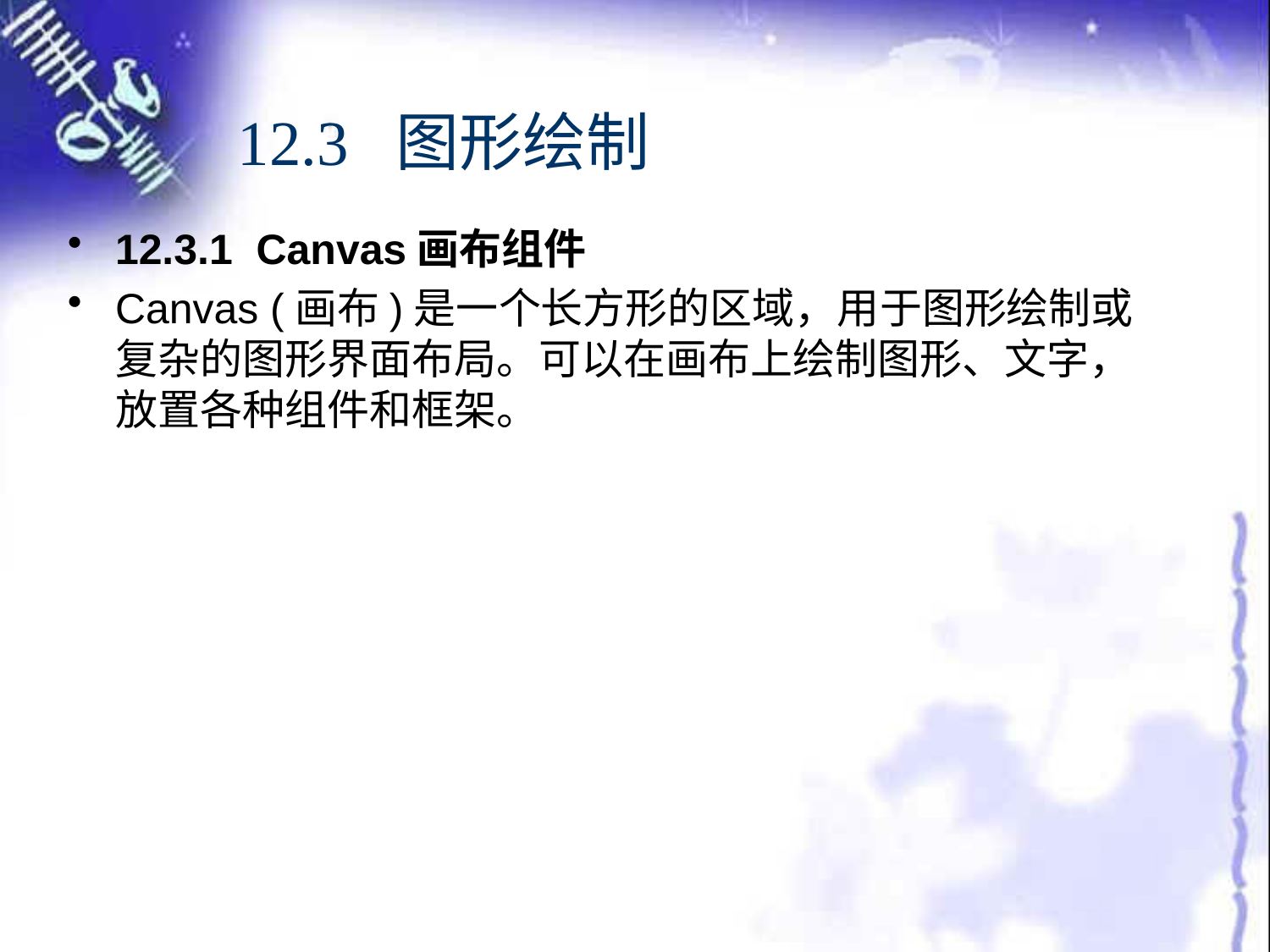

# 12.3  图形绘制
12.3.1  Canvas画布组件
Canvas (画布)是一个长方形的区域，用于图形绘制或复杂的图形界面布局。可以在画布上绘制图形、文字，放置各种组件和框架。